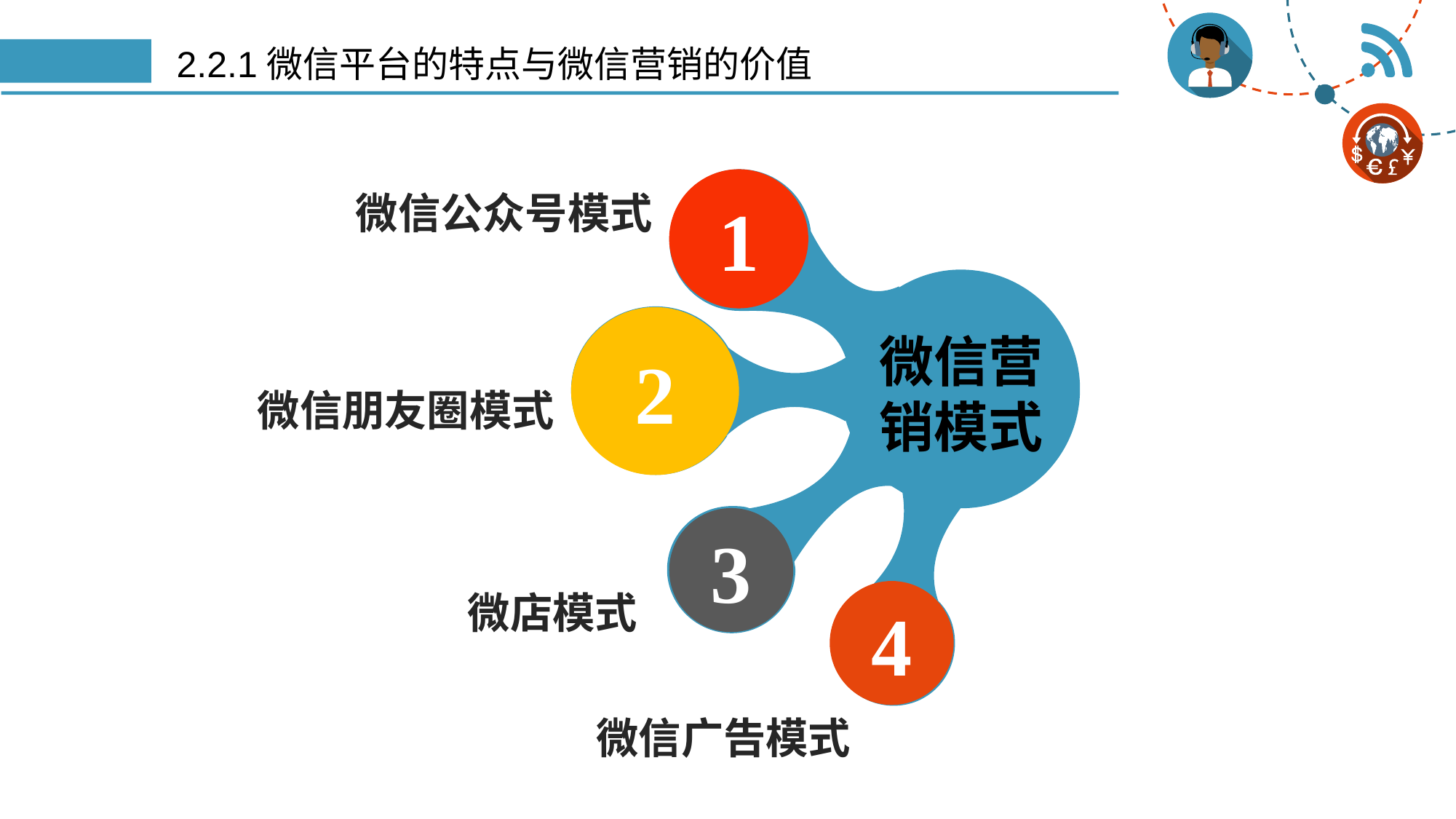

# 2.2.1微信平台的特点与微信营销的价值

1
2
微信营销模式
3
4
微信公众号模式
微信朋友圈模式
微店模式
微信广告模式